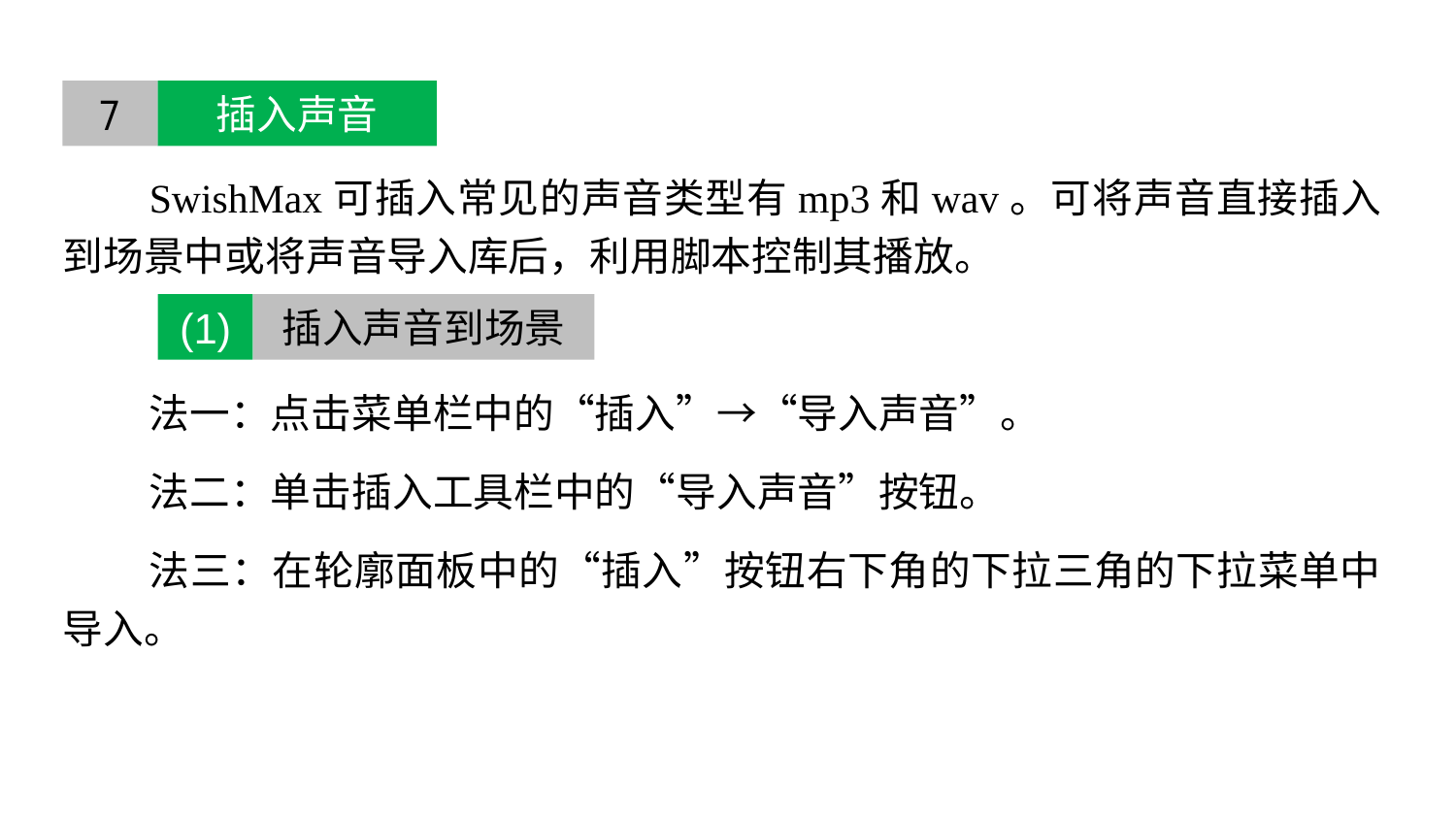

7
插入声音
SwishMax可插入常见的声音类型有mp3和wav。可将声音直接插入到场景中或将声音导入库后，利用脚本控制其播放。

法一：点击菜单栏中的“插入”→“导入声音”。
法二：单击插入工具栏中的“导入声音”按钮。
法三：在轮廓面板中的“插入”按钮右下角的下拉三角的下拉菜单中导入。
(1)
插入声音到场景